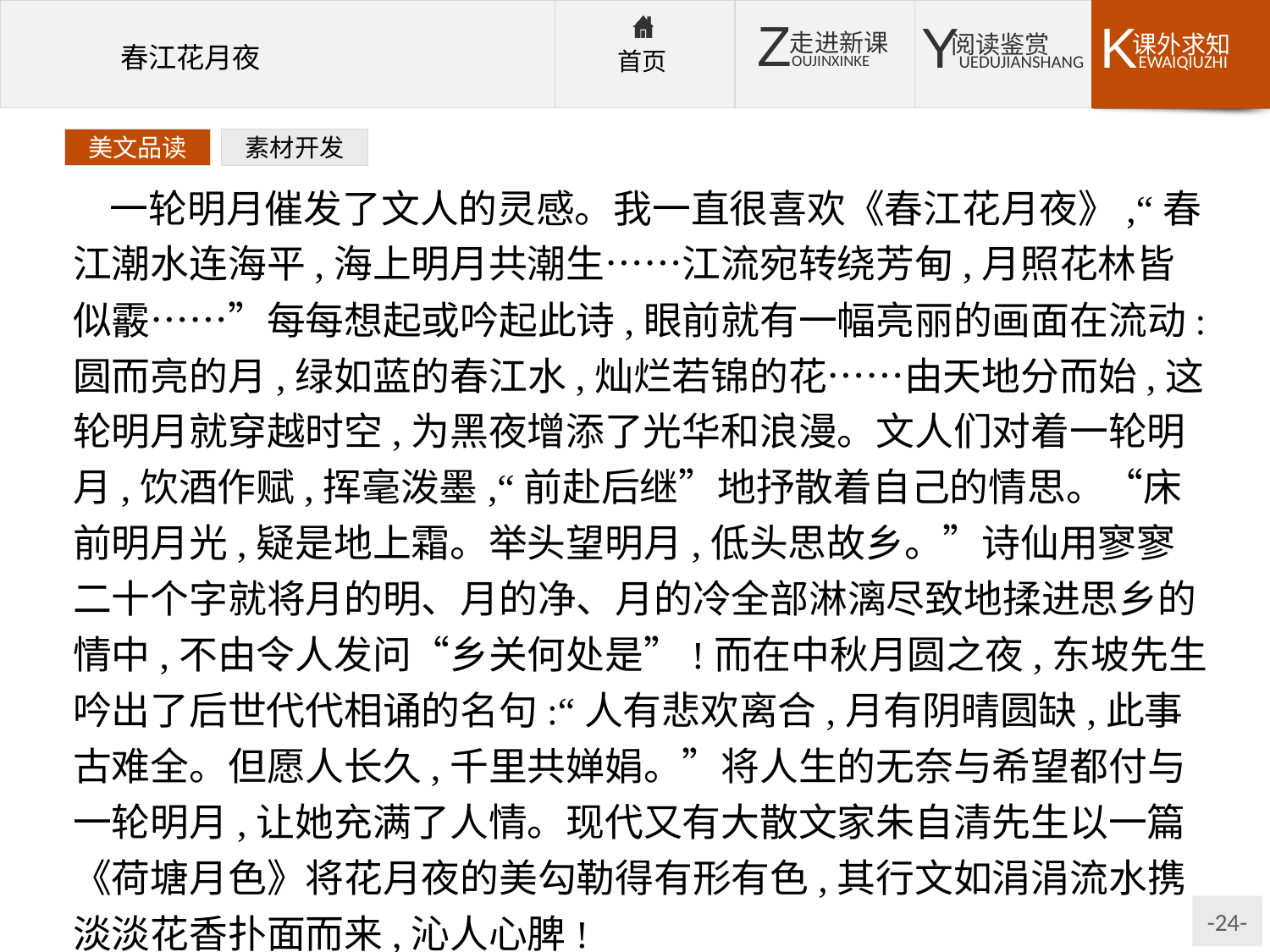

美文品读
素材开发
一轮明月催发了文人的灵感。我一直很喜欢《春江花月夜》,“春江潮水连海平,海上明月共潮生……江流宛转绕芳甸,月照花林皆似霰……”每每想起或吟起此诗,眼前就有一幅亮丽的画面在流动:圆而亮的月,绿如蓝的春江水,灿烂若锦的花……由天地分而始,这轮明月就穿越时空,为黑夜增添了光华和浪漫。文人们对着一轮明月,饮酒作赋,挥毫泼墨,“前赴后继”地抒散着自己的情思。“床前明月光,疑是地上霜。举头望明月,低头思故乡。”诗仙用寥寥二十个字就将月的明、月的净、月的冷全部淋漓尽致地揉进思乡的情中,不由令人发问“乡关何处是”!而在中秋月圆之夜,东坡先生吟出了后世代代相诵的名句:“人有悲欢离合,月有阴晴圆缺,此事古难全。但愿人长久,千里共婵娟。”将人生的无奈与希望都付与一轮明月,让她充满了人情。现代又有大散文家朱自清先生以一篇《荷塘月色》将花月夜的美勾勒得有形有色,其行文如涓涓流水携淡淡花香扑面而来,沁人心脾!